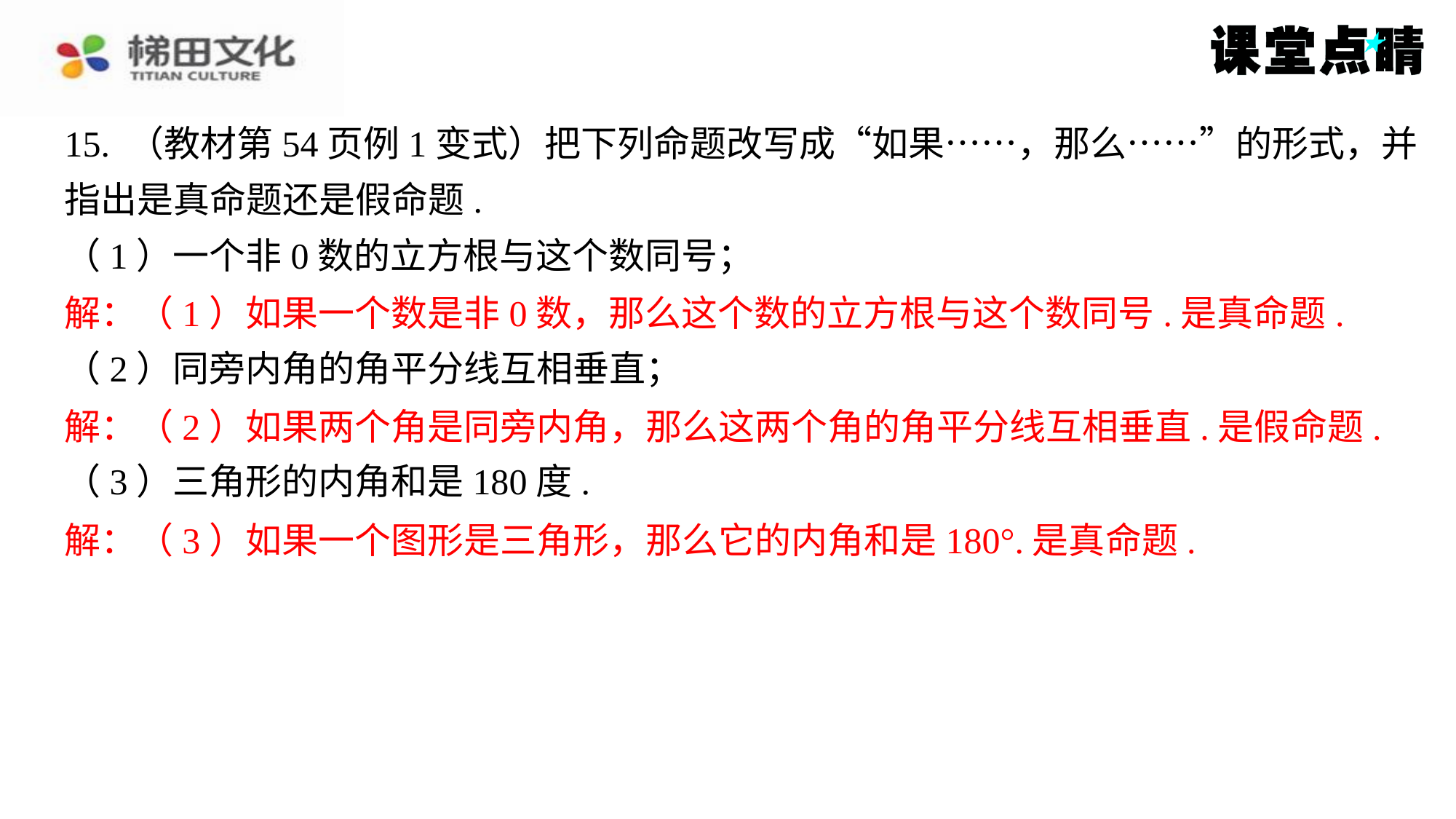

15. （教材第54页例1变式）把下列命题改写成“如果……，那么……”的形式，并
指出是真命题还是假命题.
（1）一个非0数的立方根与这个数同号；
解：（1）如果一个数是非0数，那么这个数的立方根与这个数同号.是真命题.
（2）同旁内角的角平分线互相垂直；
解：（2）如果两个角是同旁内角，那么这两个角的角平分线互相垂直.是假命题.
（3）三角形的内角和是180度.
解：（3）如果一个图形是三角形，那么它的内角和是180°.是真命题.
解：（1）如果一个数是非0数，那么这个数的立方根与这个数同号.是真命题.
解：（2）如果两个角是同旁内角，那么这两个角的角平分线互相垂直.是假命题.
解：（3）如果一个图形是三角形，那么它的内角和是180°.是真命题.